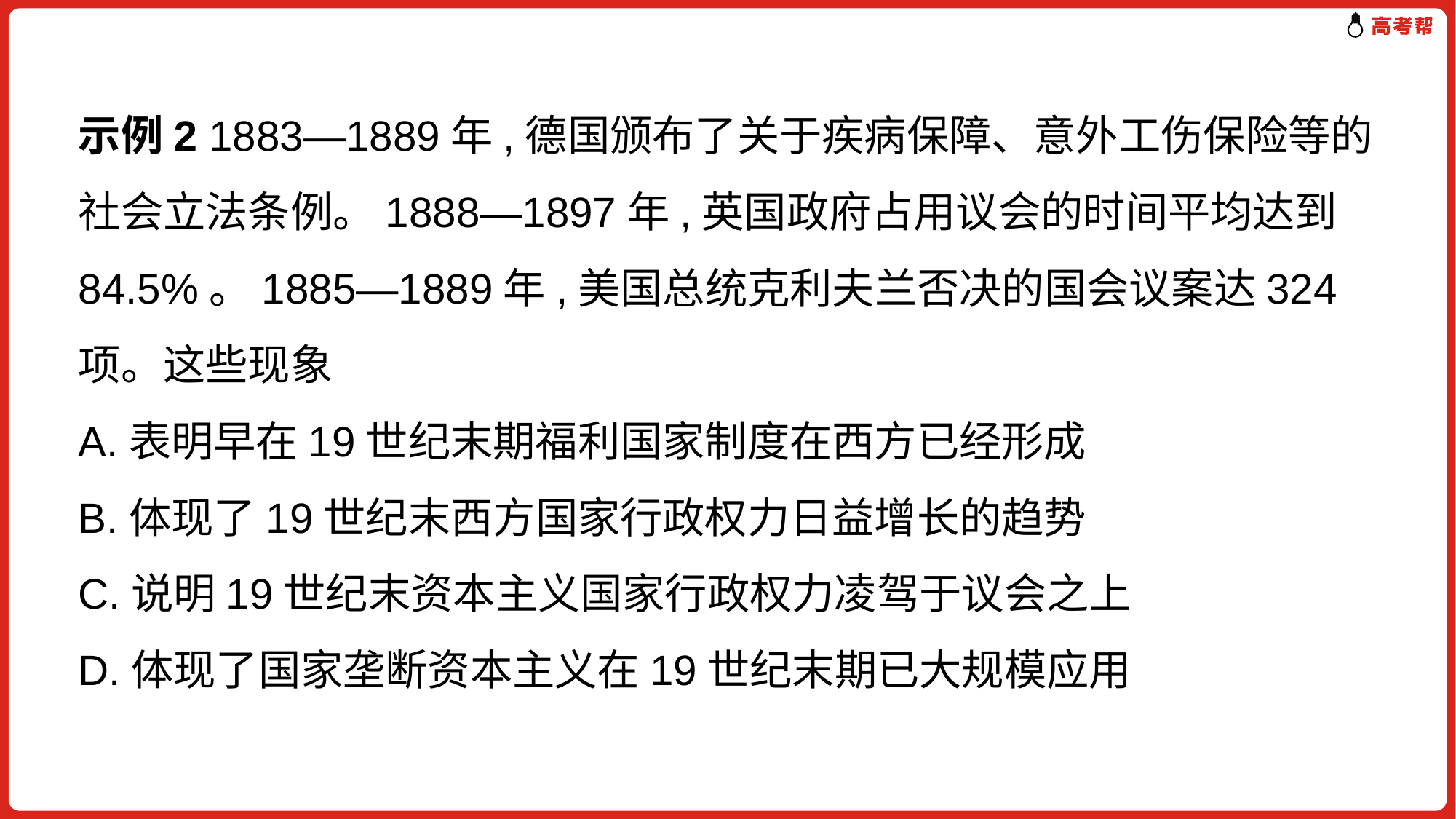

示例2 1883—1889年,德国颁布了关于疾病保障、意外工伤保险等的社会立法条例。1888—1897年,英国政府占用议会的时间平均达到84.5%。1885—1889年,美国总统克利夫兰否决的国会议案达324项。这些现象
A.表明早在19世纪末期福利国家制度在西方已经形成
B.体现了19世纪末西方国家行政权力日益增长的趋势
C.说明19世纪末资本主义国家行政权力凌驾于议会之上
D.体现了国家垄断资本主义在19世纪末期已大规模应用